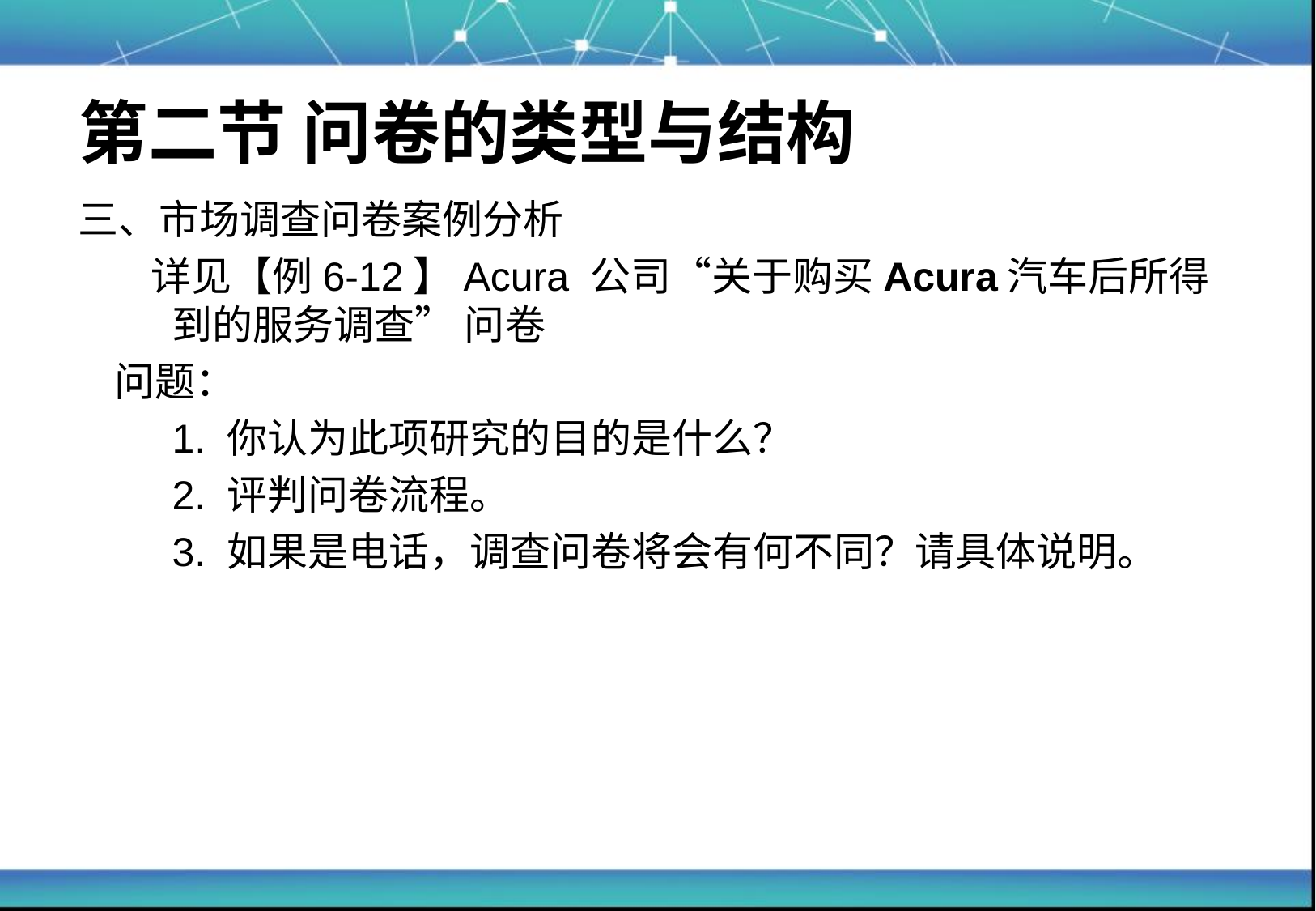

# 第二节 问卷的类型与结构
三、市场调查问卷案例分析
       详见【例6-12】Acura 公司“关于购买Acura汽车后所得到的服务调查” 问卷
   问题：
	1. 你认为此项研究的目的是什么？
	2. 评判问卷流程。
	3. 如果是电话，调查问卷将会有何不同？请具体说明。